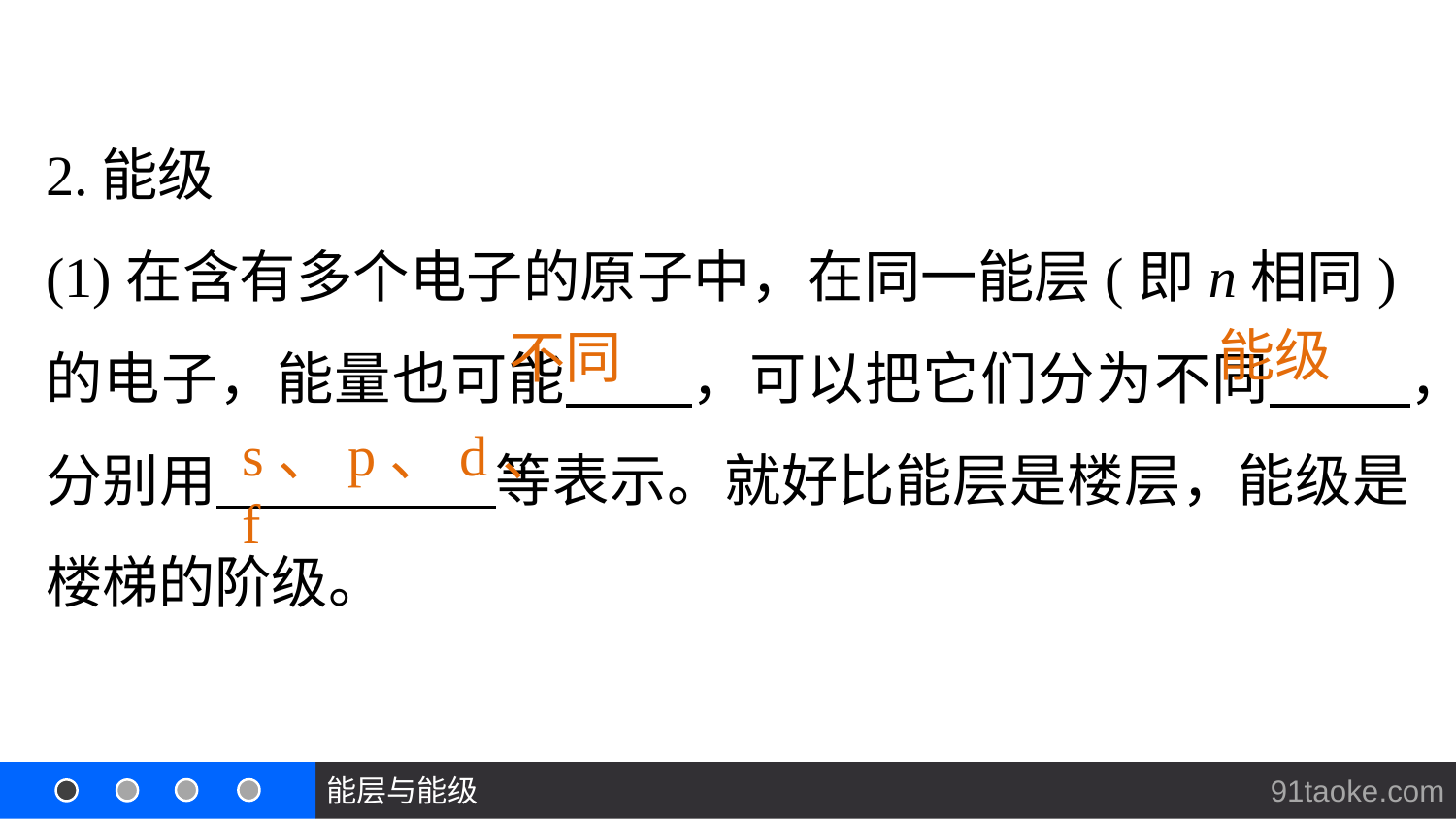

2.能级
(1)在含有多个电子的原子中，在同一能层(即n相同)的电子，能量也可能         ，可以把它们分为不同          ，分别用                     等表示。就好比能层是楼层，能级是楼梯的阶级。
能级
不同
s、p、d、f